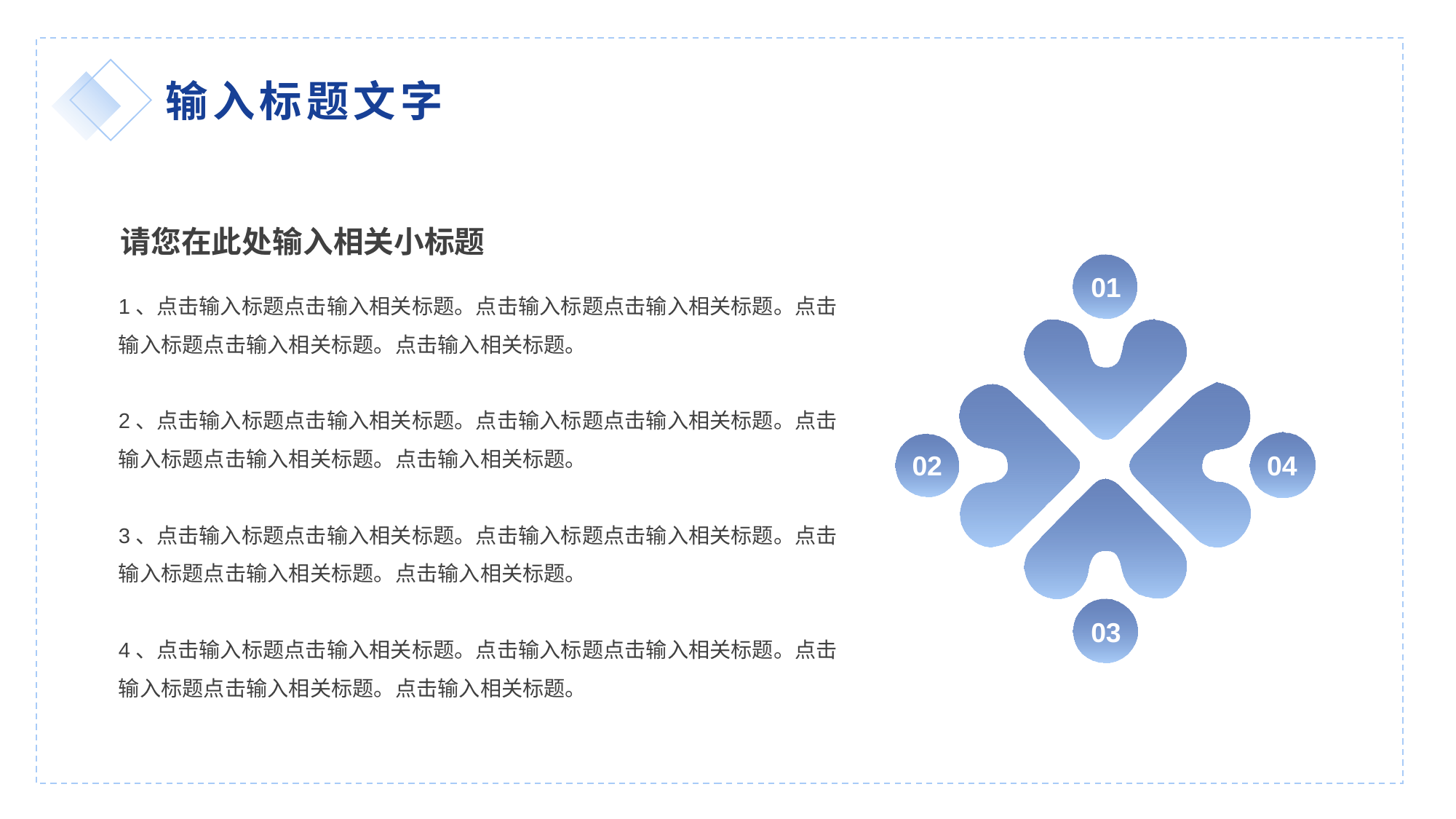

输入标题文字

请您在此处输入相关小标题

01
1、点击输入标题点击输入相关标题。点击输入标题点击输入相关标题。点击
输入标题点击输入相关标题。点击输入相关标题。

2、点击输入标题点击输入相关标题。点击输入标题点击输入相关标题。点击
输入标题点击输入相关标题。点击输入相关标题。

3、点击输入标题点击输入相关标题。点击输入标题点击输入相关标题。点击
输入标题点击输入相关标题。点击输入相关标题。

4、点击输入标题点击输入相关标题。点击输入标题点击输入相关标题。点击
输入标题点击输入相关标题。点击输入相关标题。

02
04

03